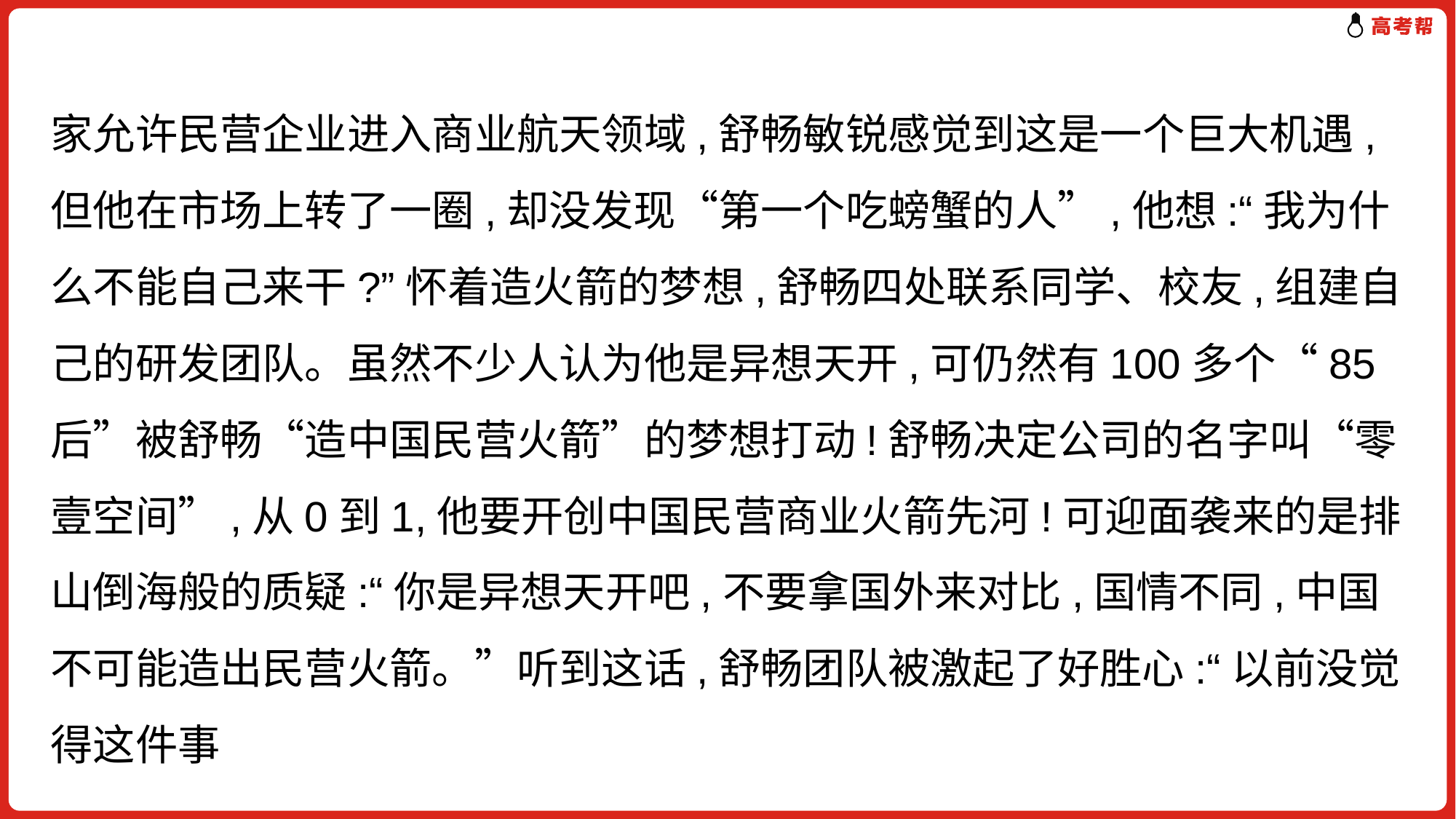

家允许民营企业进入商业航天领域,舒畅敏锐感觉到这是一个巨大机遇,但他在市场上转了一圈,却没发现“第一个吃螃蟹的人”,他想:“我为什么不能自己来干?”怀着造火箭的梦想,舒畅四处联系同学、校友,组建自己的研发团队。虽然不少人认为他是异想天开,可仍然有100多个“85后”被舒畅“造中国民营火箭”的梦想打动!舒畅决定公司的名字叫“零壹空间”,从0到1,他要开创中国民营商业火箭先河!可迎面袭来的是排山倒海般的质疑:“你是异想天开吧,不要拿国外来对比,国情不同,中国不可能造出民营火箭。”听到这话,舒畅团队被激起了好胜心:“以前没觉得这件事